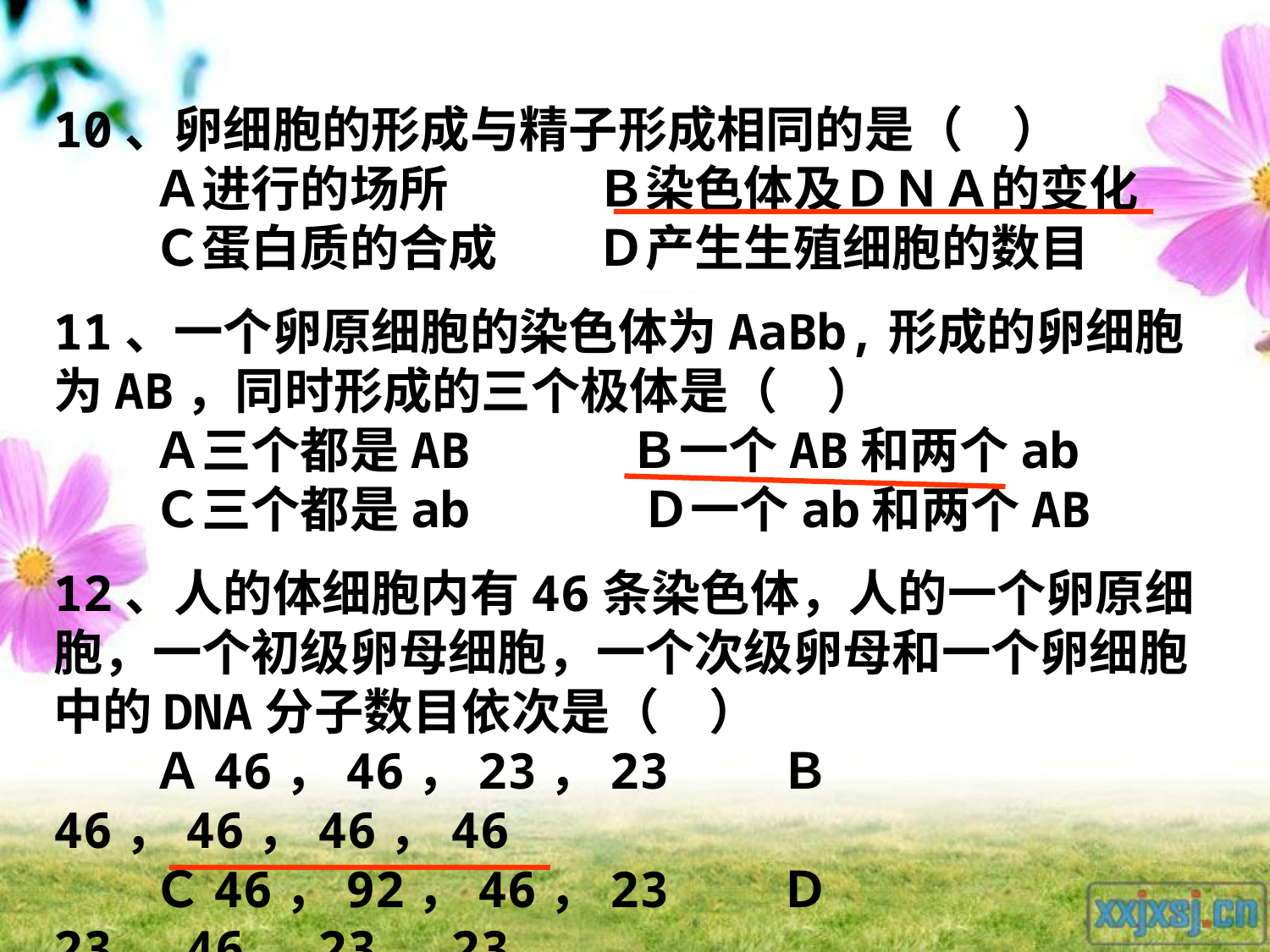

10、卵细胞的形成与精子形成相同的是（　）
　　Ａ进行的场所　　　Ｂ染色体及ＤＮＡ的变化
　　Ｃ蛋白质的合成　　Ｄ产生生殖细胞的数目
11、一个卵原细胞的染色体为AaBb,形成的卵细胞为AB，同时形成的三个极体是（　）
　　Ａ三个都是AB　　　Ｂ一个AB和两个ab
　　Ｃ三个都是ab　　　 Ｄ一个ab和两个AB
12、人的体细胞内有46条染色体，人的一个卵原细胞，一个初级卵母细胞，一个次级卵母和一个卵细胞中的DNA分子数目依次是（　）
　　Ａ46，46，23，23　　Ｂ46，46，46，46
　　Ｃ46，92，46，23　　Ｄ23，46，23，23